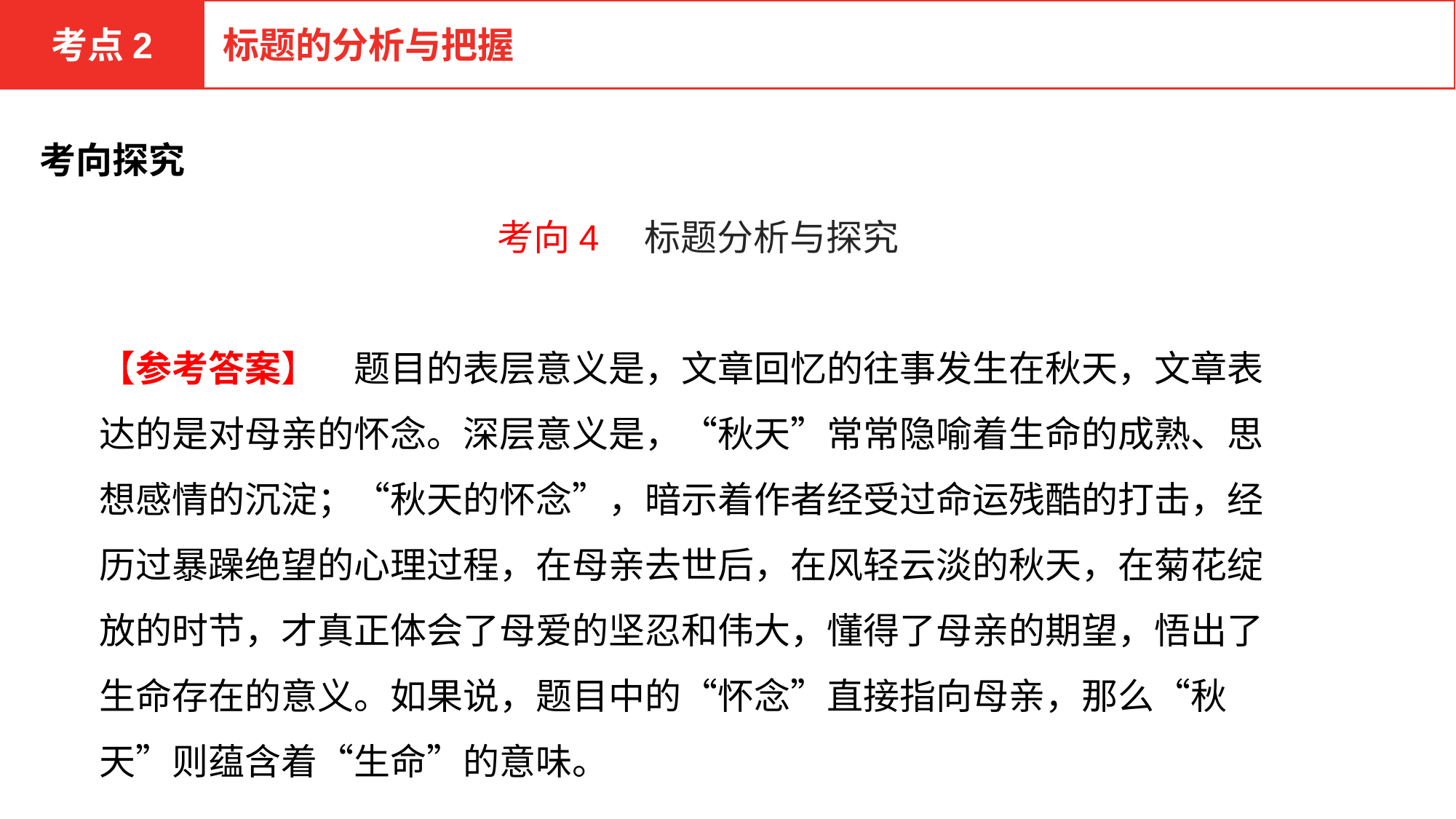

考点2
标题的分析与把握
考向探究
考向4　标题分析与探究

【参考答案】　题目的表层意义是，文章回忆的往事发生在秋天，文章表达的是对母亲的怀念。深层意义是，“秋天”常常隐喻着生命的成熟、思想感情的沉淀；“秋天的怀念”，暗示着作者经受过命运残酷的打击，经历过暴躁绝望的心理过程，在母亲去世后，在风轻云淡的秋天，在菊花绽放的时节，才真正体会了母爱的坚忍和伟大，懂得了母亲的期望，悟出了生命存在的意义。如果说，题目中的“怀念”直接指向母亲，那么“秋天”则蕴含着“生命”的意味。